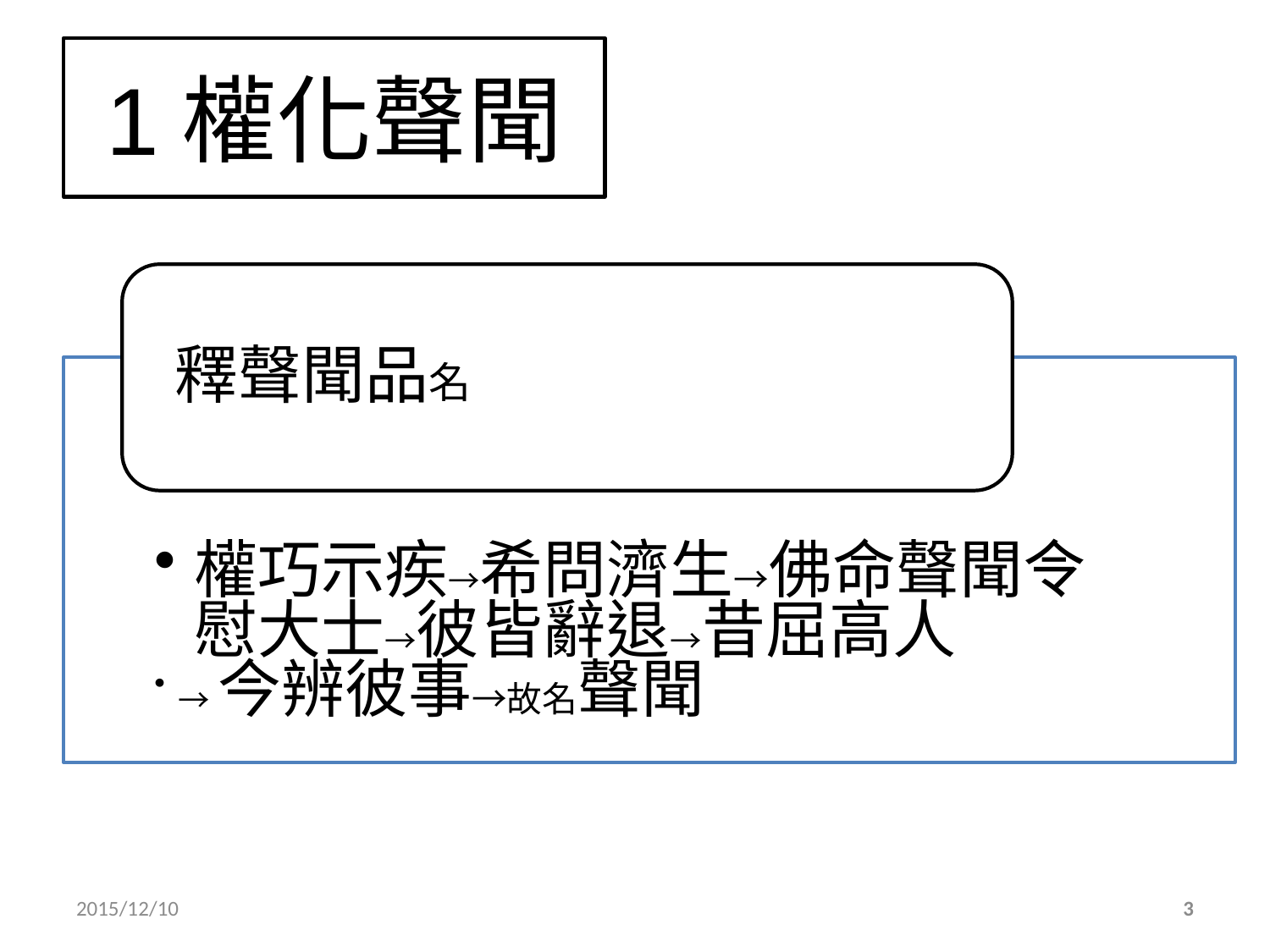

# 1權化聲聞
權巧示疾→希問濟生→佛命聲聞令慰大士→彼皆辭退→昔屈高人
→今辨彼事→故名聲聞
釋聲聞品名
2015/12/10
3